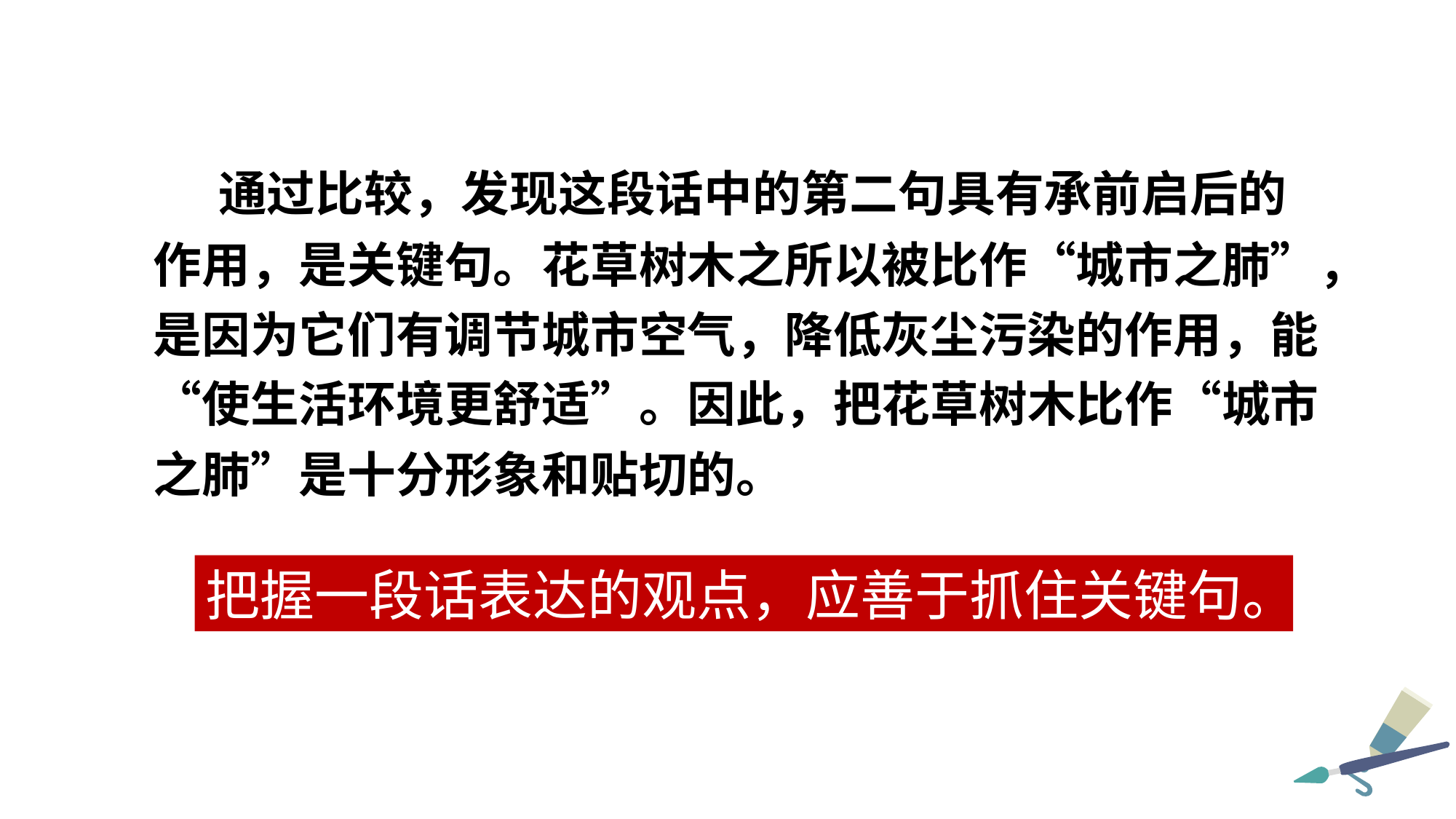

通过比较，发现这段话中的第二句具有承前启后的作用，是关键句。花草树木之所以被比作“城市之肺”，是因为它们有调节城市空气，降低灰尘污染的作用，能“使生活环境更舒适”。因此，把花草树木比作“城市之肺”是十分形象和贴切的。
把握一段话表达的观点，应善于抓住关键句。